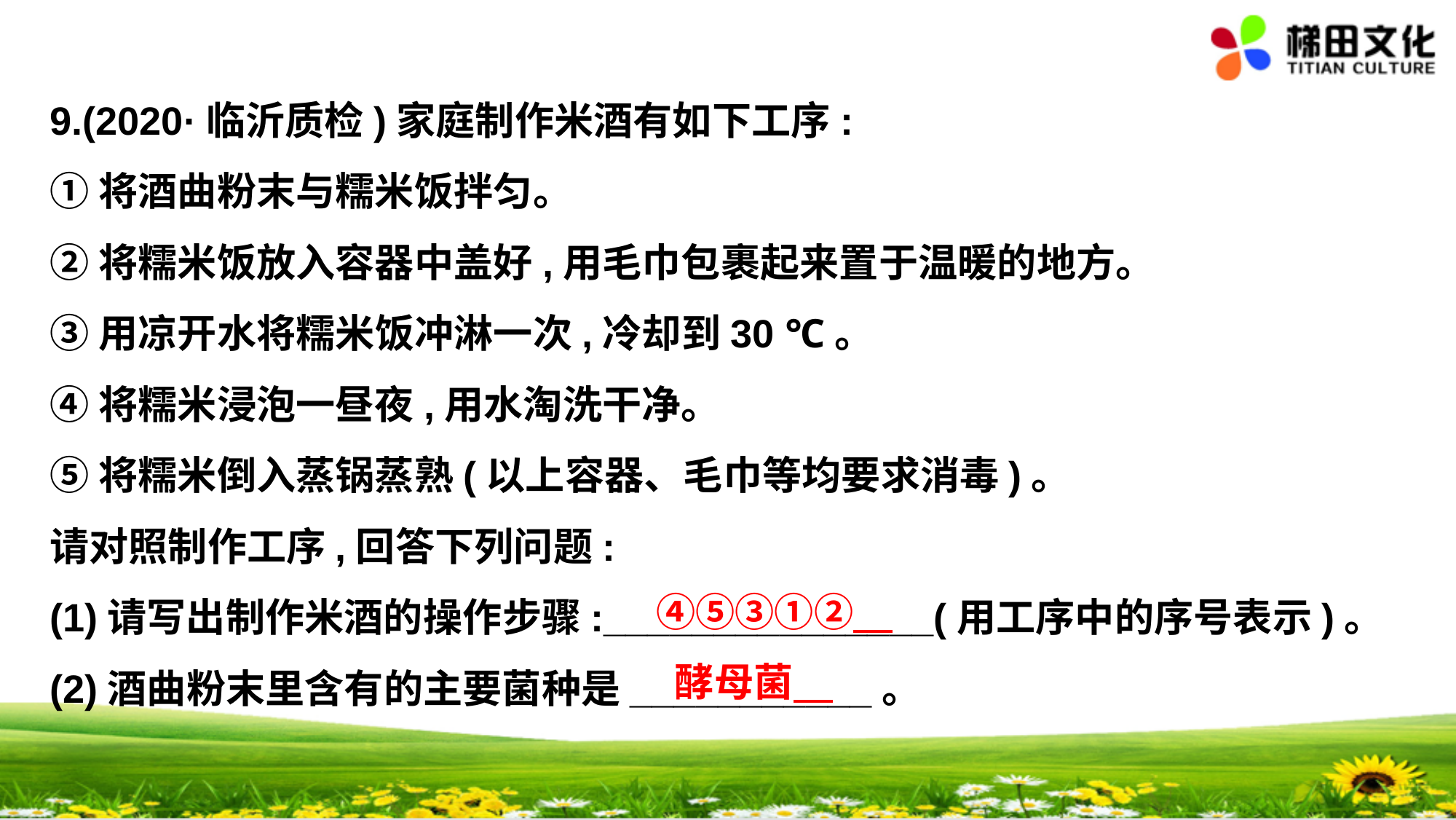

9.(2020·临沂质检)家庭制作米酒有如下工序:
①将酒曲粉末与糯米饭拌匀。
②将糯米饭放入容器中盖好,用毛巾包裹起来置于温暖的地方。
③用凉开水将糯米饭冲淋一次,冷却到30 ℃。
④将糯米浸泡一昼夜,用水淘洗干净。
⑤将糯米倒入蒸锅蒸熟(以上容器、毛巾等均要求消毒)。
请对照制作工序,回答下列问题:
(1)请写出制作米酒的操作步骤:_______________(用工序中的序号表示)。
(2)酒曲粉末里含有的主要菌种是___________。
　④⑤③①②
　酵母菌